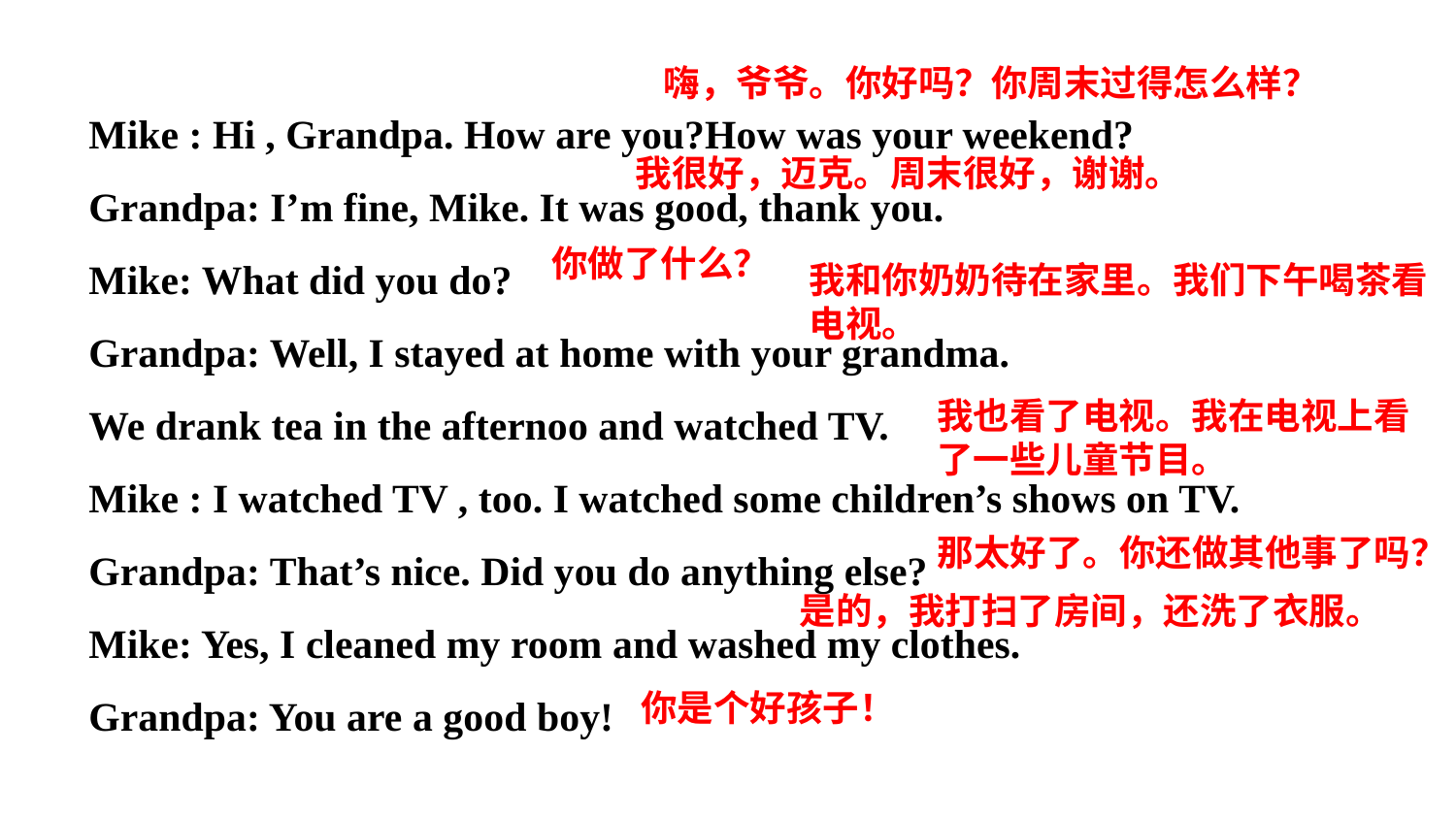

嗨，爷爷。你好吗？你周末过得怎么样？
Mike : Hi , Grandpa. How are you?How was your weekend?
Grandpa: I’m fine, Mike. It was good, thank you.
Mike: What did you do?
Grandpa: Well, I stayed at home with your grandma.
We drank tea in the afternoo and watched TV.
Mike : I watched TV , too. I watched some children’s shows on TV.
Grandpa: That’s nice. Did you do anything else?
Mike: Yes, I cleaned my room and washed my clothes.
Grandpa: You are a good boy!

我很好，迈克。周末很好，谢谢。
你做了什么？
我和你奶奶待在家里。我们下午喝茶看电视。
我也看了电视。我在电视上看了一些儿童节目。
那太好了。你还做其他事了吗？
是的，我打扫了房间，还洗了衣服。
你是个好孩子！